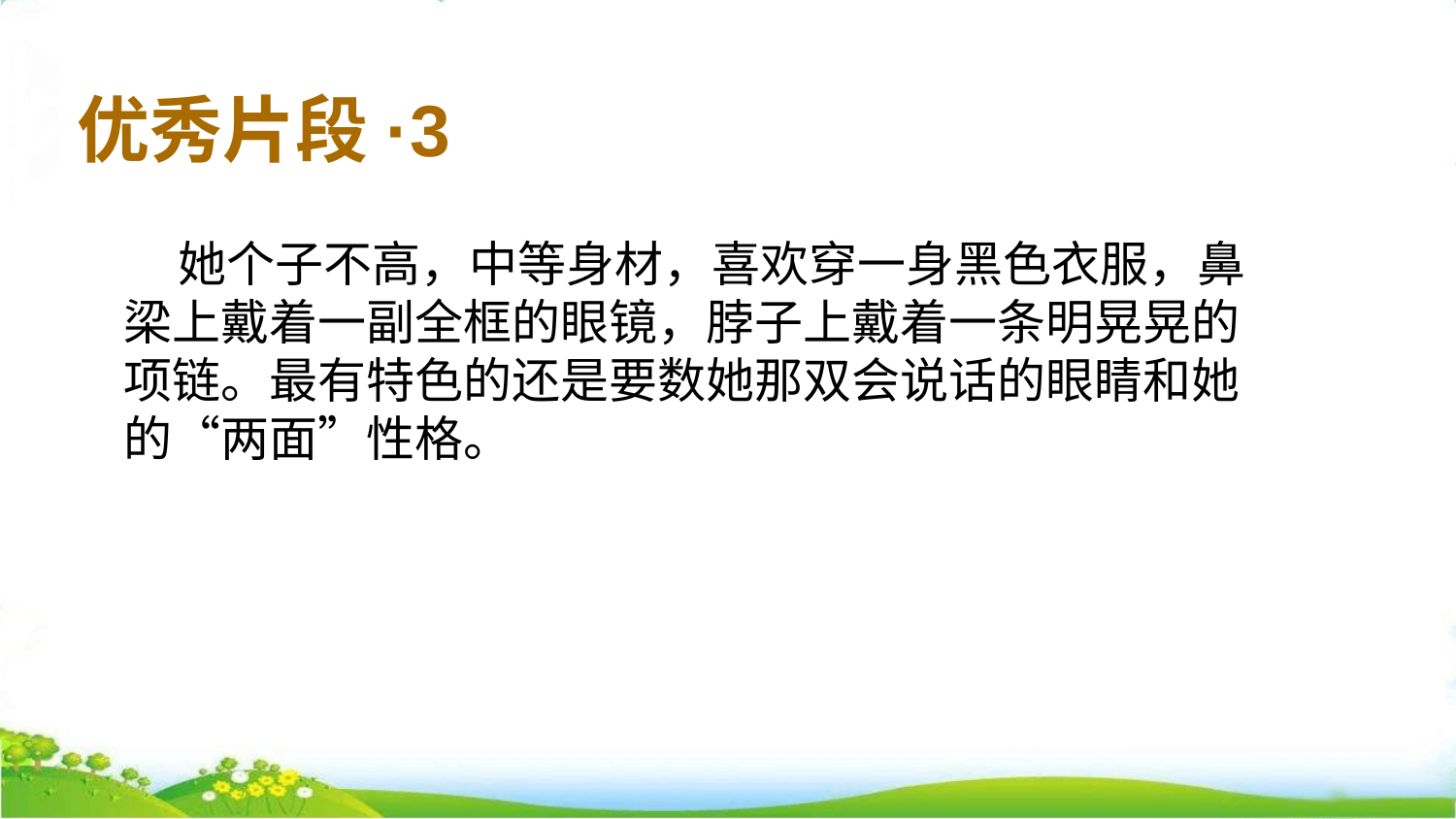

优秀片段·3
    她个子不高，中等身材，喜欢穿一身黑色衣服，鼻梁上戴着一副全框的眼镜，脖子上戴着一条明晃晃的项链。最有特色的还是要数她那双会说话的眼睛和她的“两面”性格。